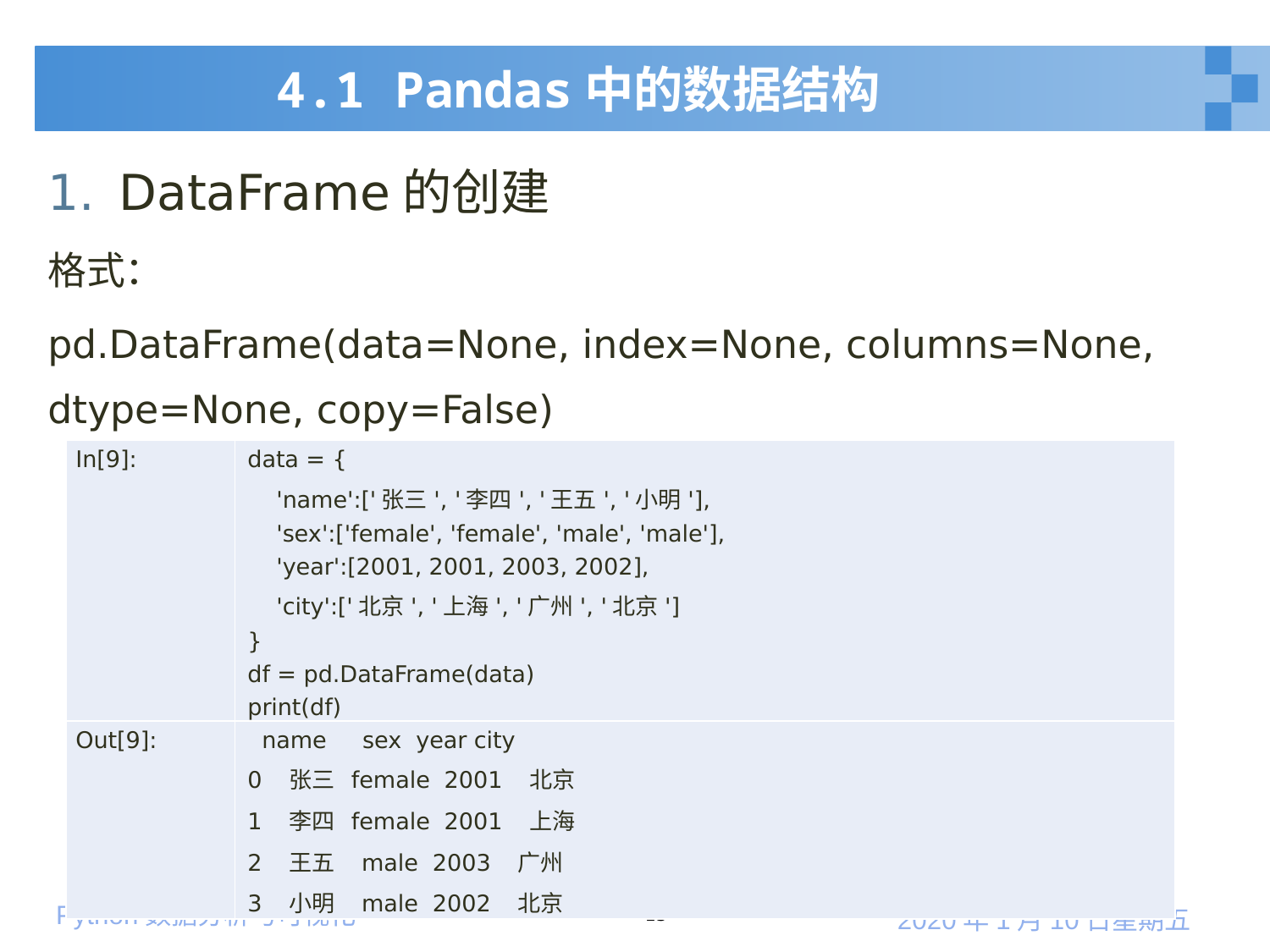

# 4.1 Pandas中的数据结构
DataFrame的创建
格式：
pd.DataFrame(data=None, index=None, columns=None, dtype=None, copy=False)
| In[9]: | data = { 'name':['张三', '李四', '王五', '小明'], 'sex':['female', 'female', 'male', 'male'], 'year':[2001, 2001, 2003, 2002], 'city':['北京', '上海', '广州', '北京'] } df = pd.DataFrame(data) print(df) |
| --- | --- |
| Out[9]: | name sex year city 0 张三 female 2001 北京 1 李四 female 2001 上海 2 王五 male 2003 广州 3 小明 male 2002 北京 |
13
2020年1月10日星期五